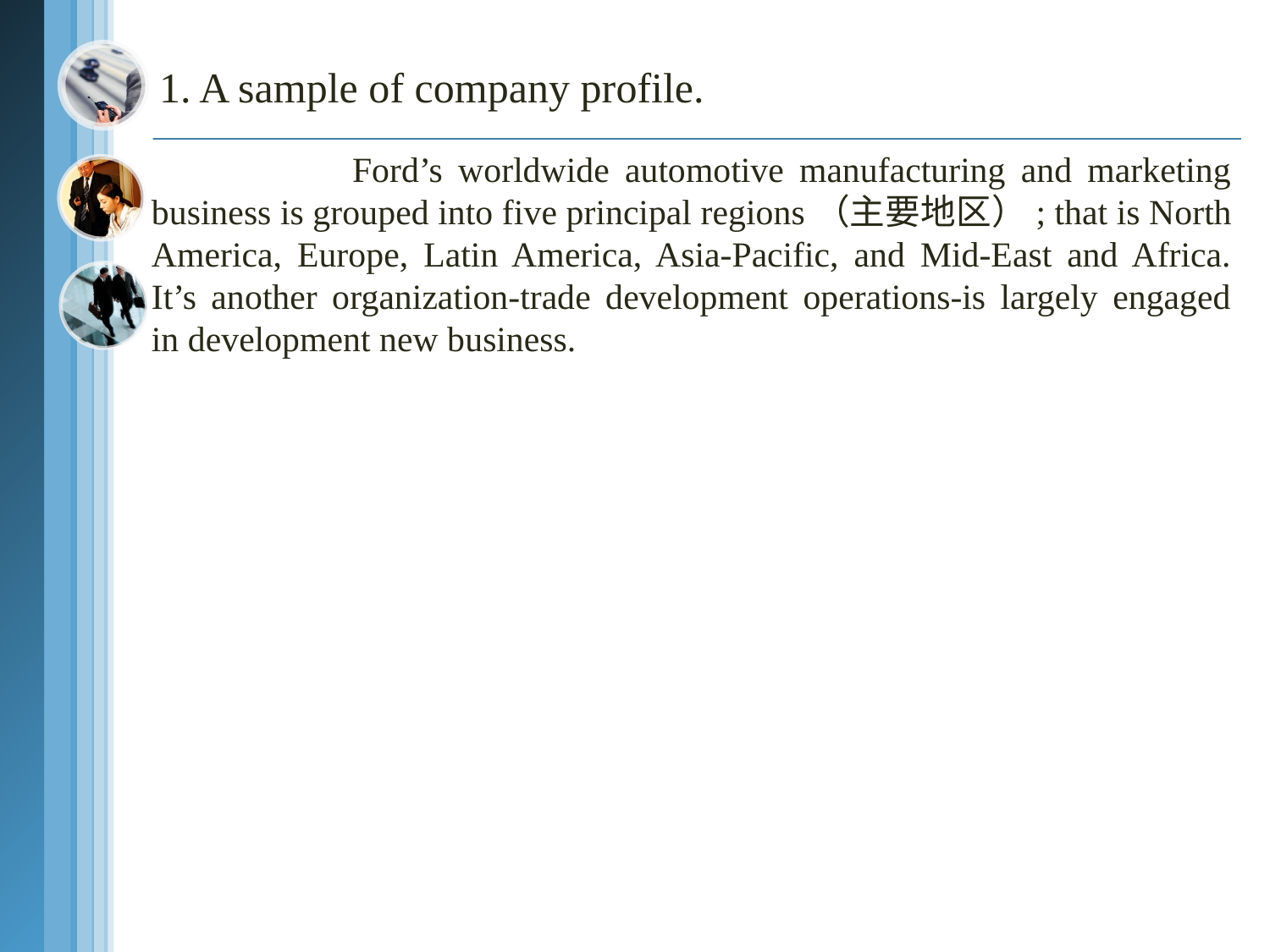

# 1. A sample of company profile.
             Ford’s worldwide automotive manufacturing and marketing business is grouped into five principal regions（主要地区）; that is North America, Europe, Latin America, Asia-Pacific, and Mid-East and Africa. It’s another organization-trade development operations-is largely engaged in development new business.